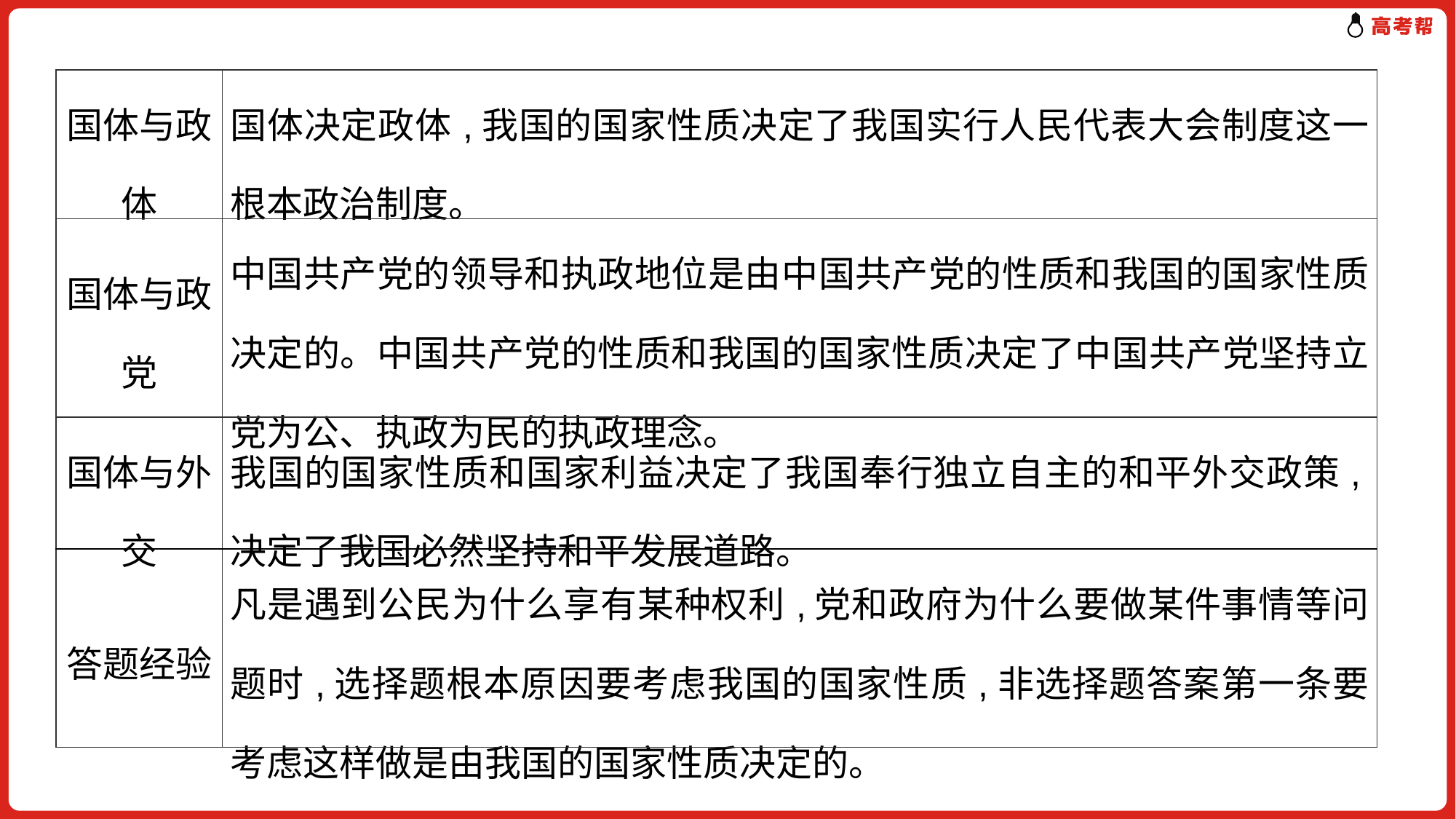

| 国体与政体 | 国体决定政体,我国的国家性质决定了我国实行人民代表大会制度这一根本政治制度。 |
| --- | --- |
| 国体与政党 | 中国共产党的领导和执政地位是由中国共产党的性质和我国的国家性质决定的。中国共产党的性质和我国的国家性质决定了中国共产党坚持立党为公、执政为民的执政理念。 |
| 国体与外交 | 我国的国家性质和国家利益决定了我国奉行独立自主的和平外交政策,决定了我国必然坚持和平发展道路。 |
| 答题经验 | 凡是遇到公民为什么享有某种权利,党和政府为什么要做某件事情等问题时,选择题根本原因要考虑我国的国家性质,非选择题答案第一条要考虑这样做是由我国的国家性质决定的。 |